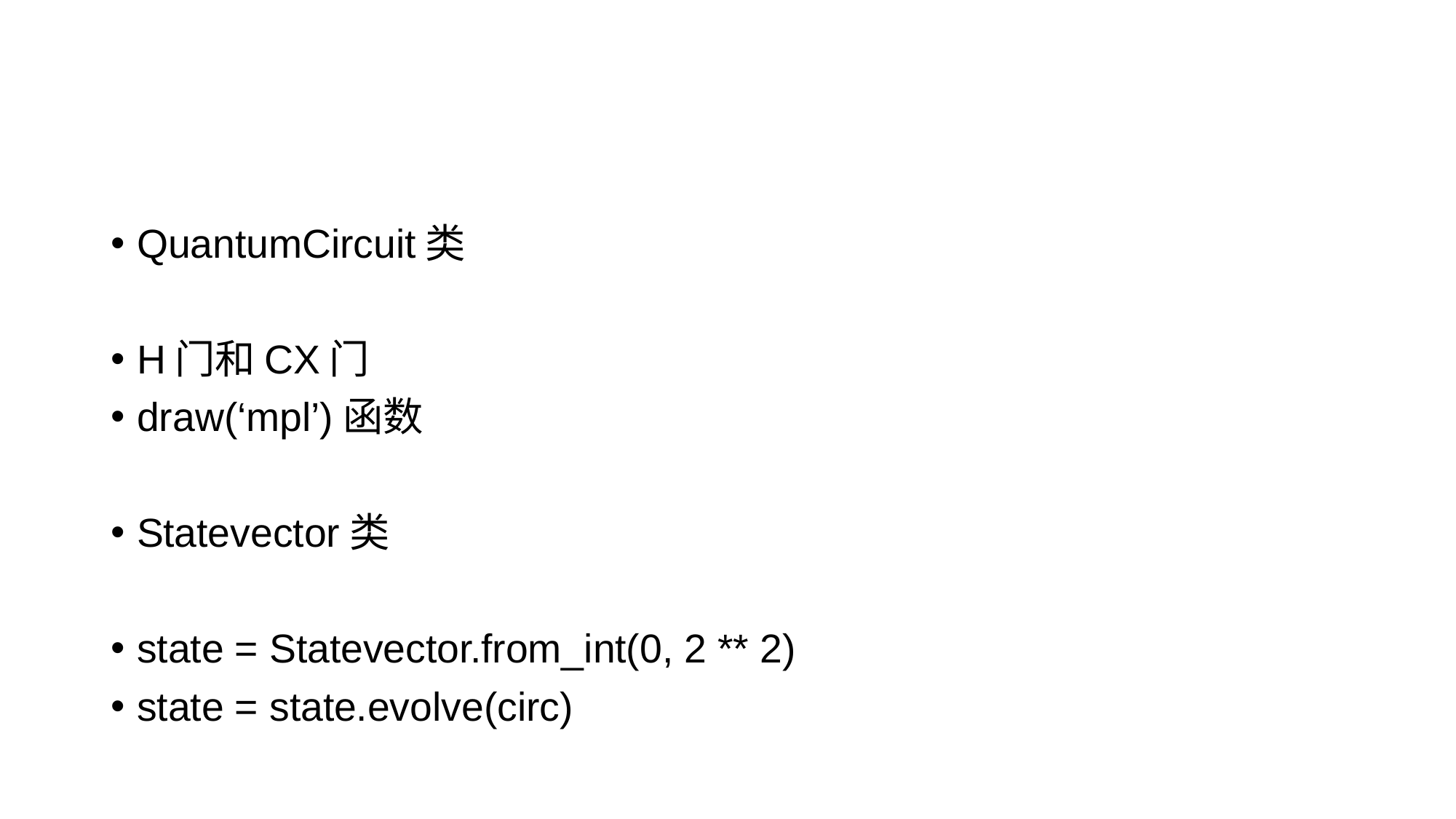

#
QuantumCircuit类

H门和CX门
draw(‘mpl’)函数

Statevector类

state = Statevector.from_int(0, 2 ** 2)
state = state.evolve(circ)